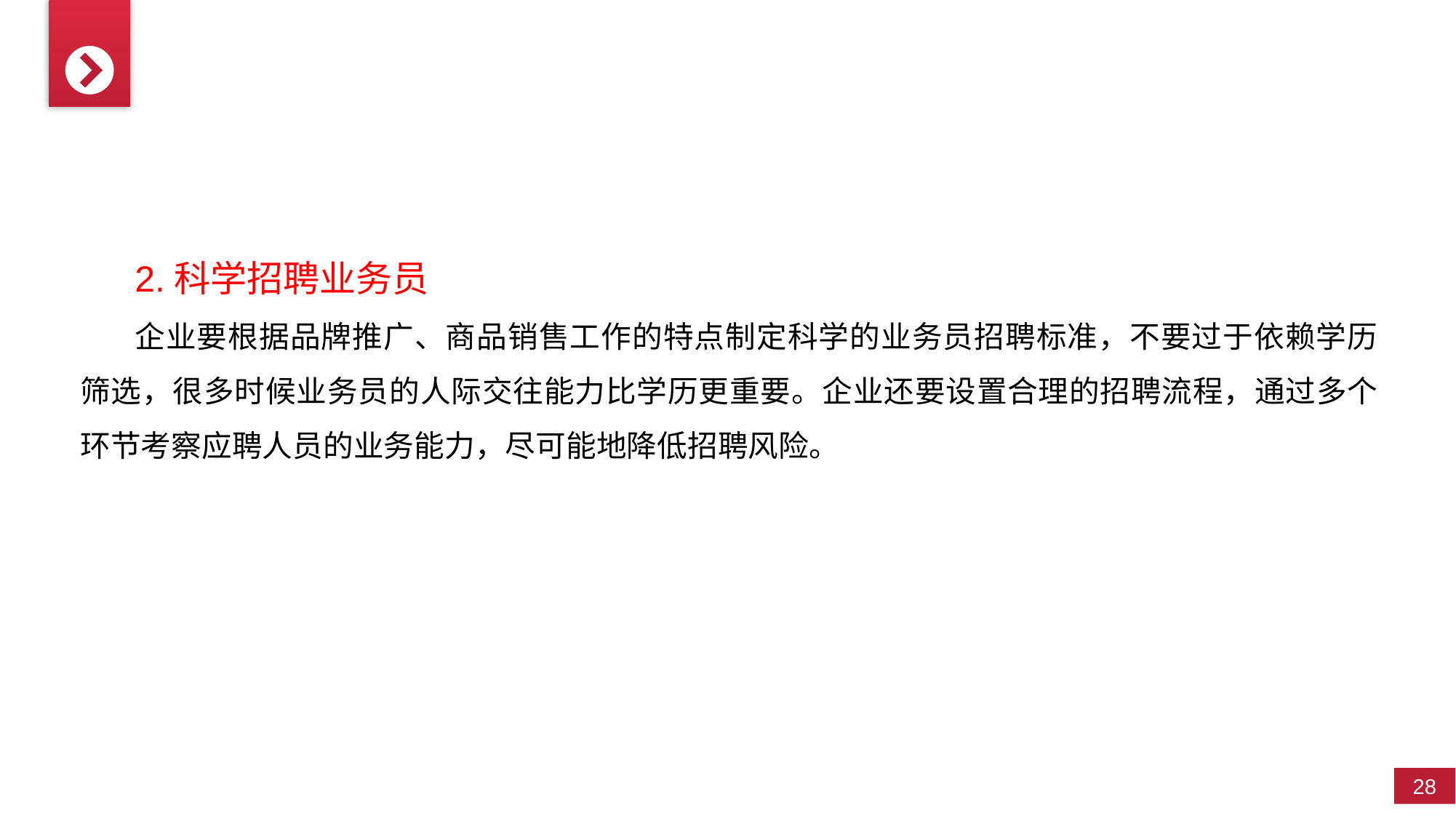

2.科学招聘业务员
企业要根据品牌推广、商品销售工作的特点制定科学的业务员招聘标准，不要过于依赖学历筛选，很多时候业务员的人际交往能力比学历更重要。企业还要设置合理的招聘流程，通过多个环节考察应聘人员的业务能力，尽可能地降低招聘风险。